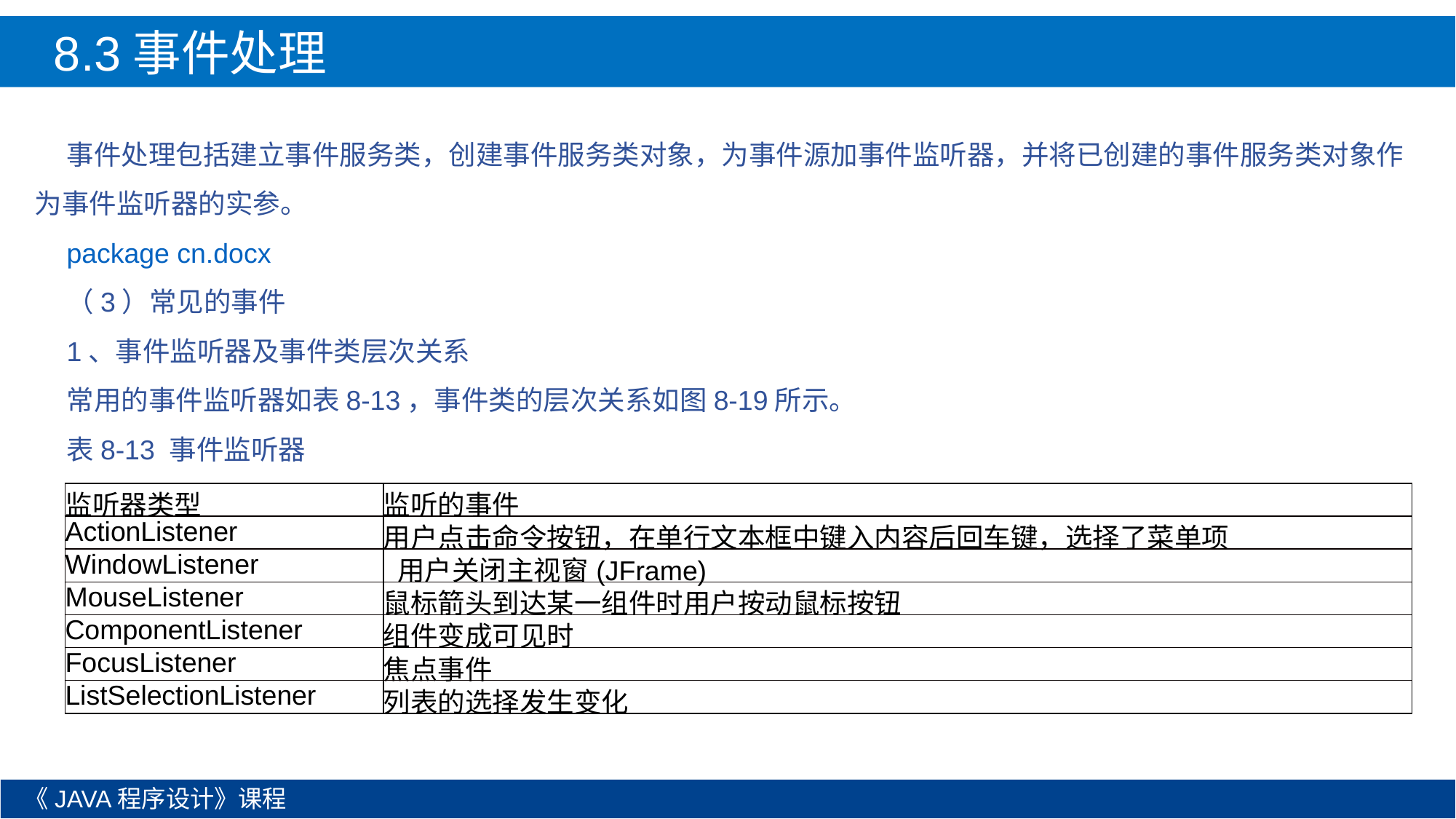

8.3事件处理
事件处理包括建立事件服务类，创建事件服务类对象，为事件源加事件监听器，并将已创建的事件服务类对象作为事件监听器的实参。
package cn.docx
（3）常见的事件
1、事件监听器及事件类层次关系
常用的事件监听器如表8-13，事件类的层次关系如图8-19所示。
表8-13 事件监听器

| 监听器类型 | 监听的事件 |
| --- | --- |
| ActionListener | 用户点击命令按钮，在单行文本框中键入内容后回车键，选择了菜单项 |
| WindowListener | 用户关闭主视窗(JFrame) |
| MouseListener | 鼠标箭头到达某一组件时用户按动鼠标按钮 |
| ComponentListener | 组件变成可见时 |
| FocusListener | 焦点事件 |
| ListSelectionListener | 列表的选择发生变化 |
《JAVA程序设计》课程